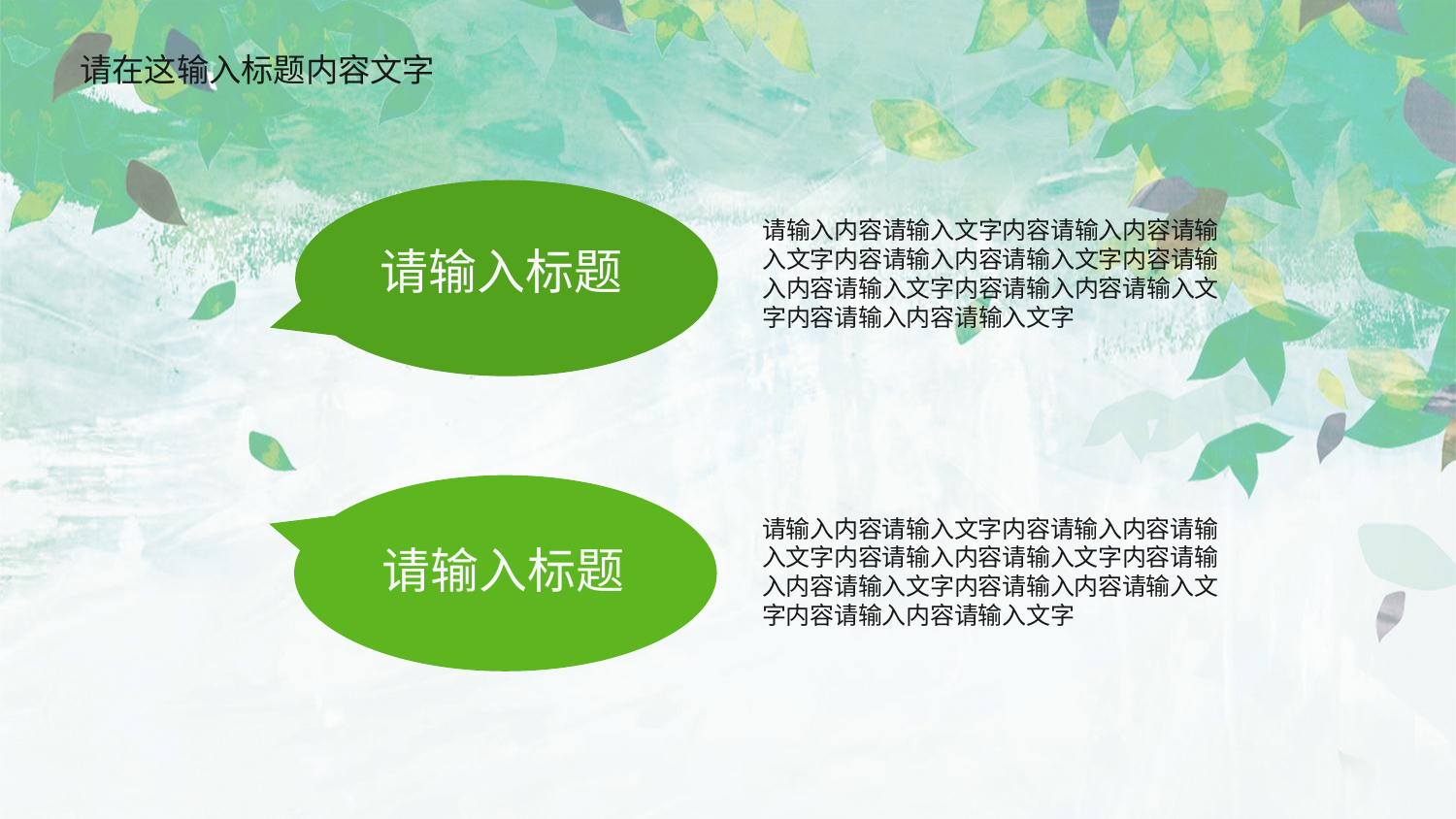

请在这输入标题内容文字

请输入标题
请输入内容请输入文字内容请输入内容请输入文字内容请输入内容请输入文字内容请输入内容请输入文字内容请输入内容请输入文字内容请输入内容请输入文字

请输入标题
请输入内容请输入文字内容请输入内容请输入文字内容请输入内容请输入文字内容请输入内容请输入文字内容请输入内容请输入文字内容请输入内容请输入文字